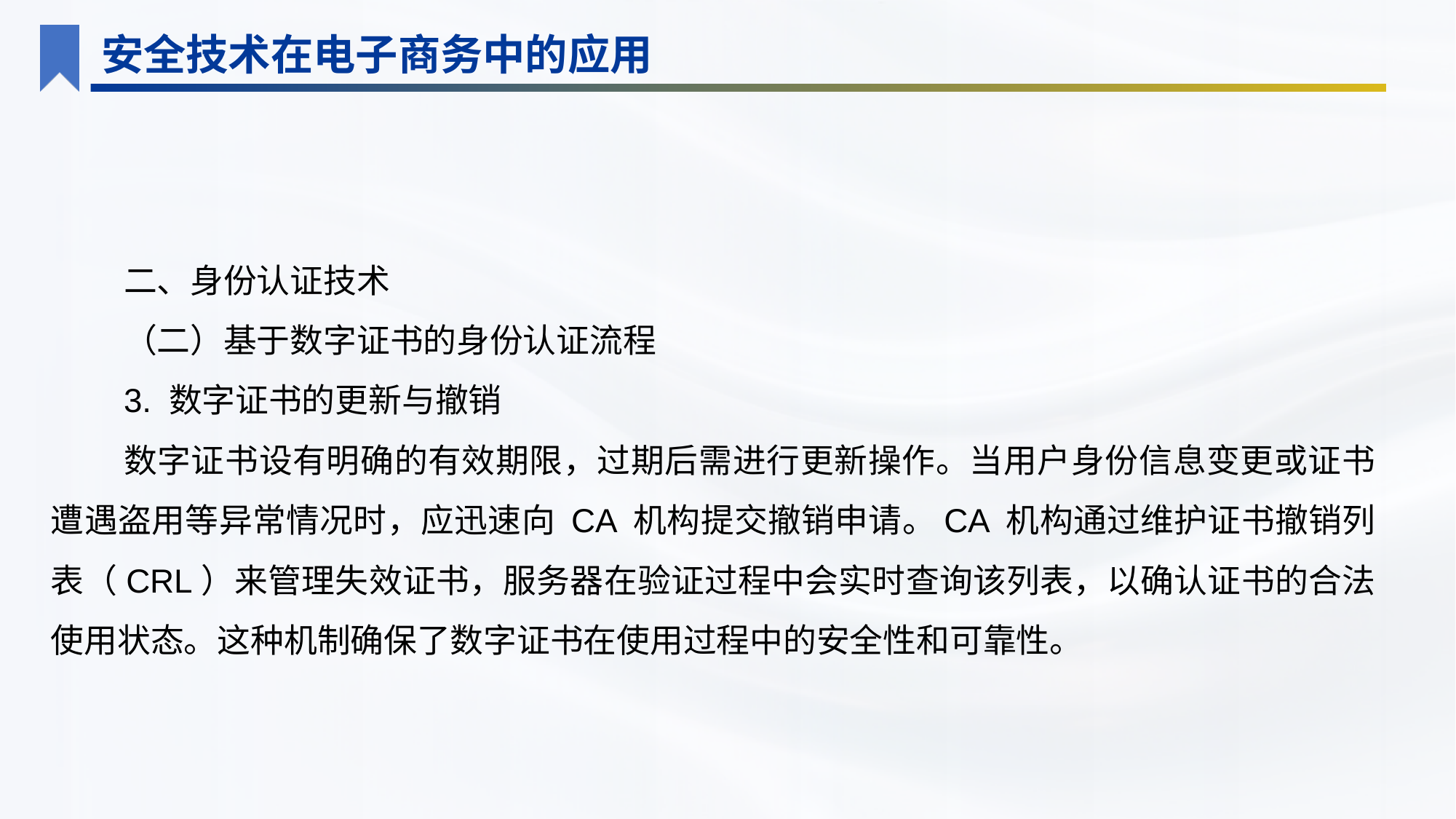

安全技术在电子商务中的应用
二、身份认证技术
（二）基于数字证书的身份认证流程
3. 数字证书的更新与撤销
数字证书设有明确的有效期限，过期后需进行更新操作。当用户身份信息变更或证书遭遇盗用等异常情况时，应迅速向 CA 机构提交撤销申请。CA 机构通过维护证书撤销列表（CRL）来管理失效证书，服务器在验证过程中会实时查询该列表，以确认证书的合法使用状态。这种机制确保了数字证书在使用过程中的安全性和可靠性。